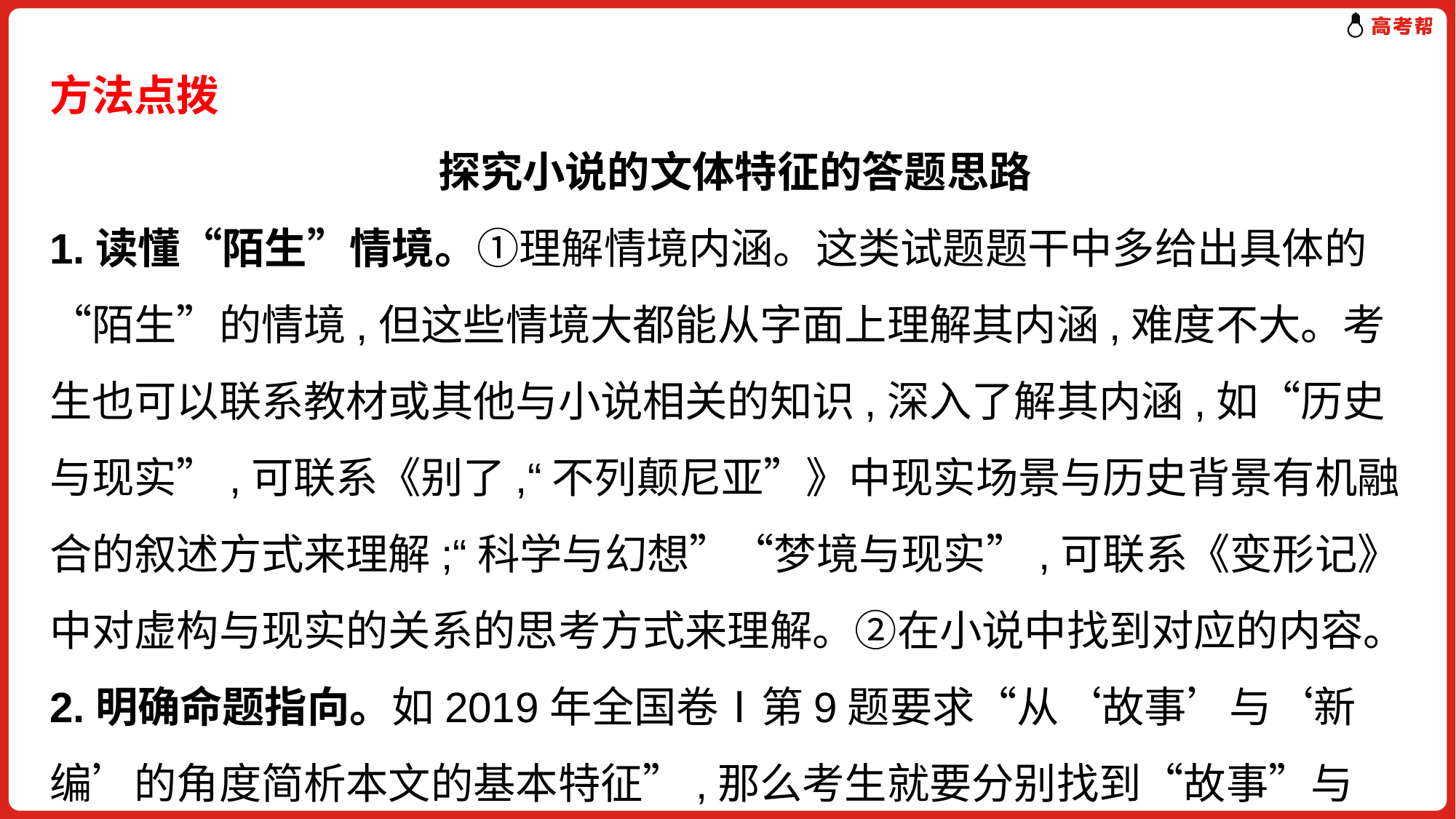

方法点拨
探究小说的文体特征的答题思路
1.读懂“陌生”情境。①理解情境内涵。这类试题题干中多给出具体的“陌生”的情境,但这些情境大都能从字面上理解其内涵,难度不大。考生也可以联系教材或其他与小说相关的知识,深入了解其内涵,如“历史与现实”,可联系《别了,“不列颠尼亚”》中现实场景与历史背景有机融合的叙述方式来理解;“科学与幻想”“梦境与现实”,可联系《变形记》中对虚构与现实的关系的思考方式来理解。②在小说中找到对应的内容。
2.明确命题指向。如2019年全国卷Ⅰ第9题要求“从‘故事’与‘新编’的角度简析本文的基本特征”,那么考生就要分别找到“故事”与“新编”